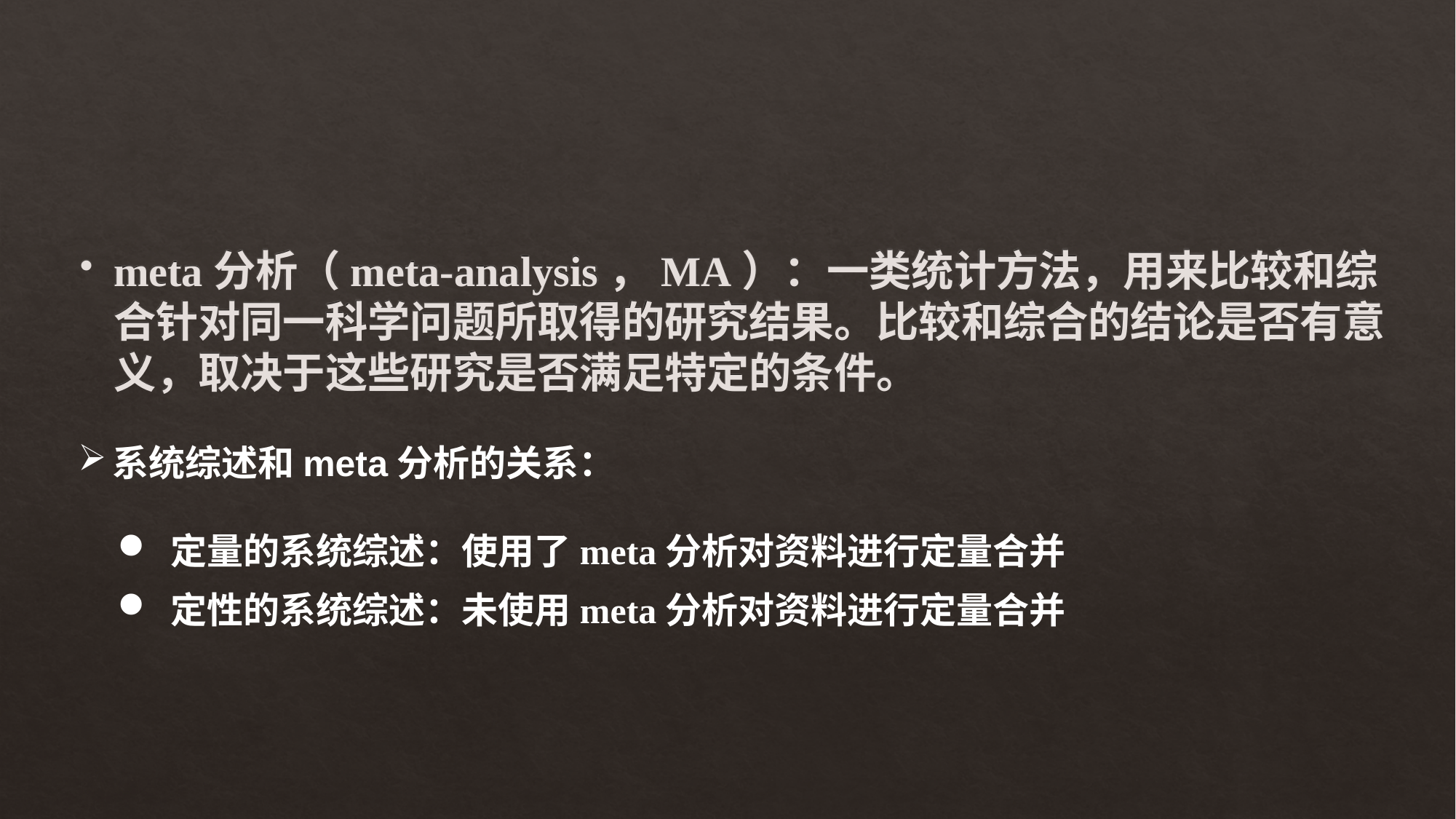

meta分析（meta-analysis，MA）：一类统计方法，用来比较和综合针对同一科学问题所取得的研究结果。比较和综合的结论是否有意义，取决于这些研究是否满足特定的条件。

系统综述和meta分析的关系：
 定量的系统综述：使用了meta分析对资料进行定量合并
 定性的系统综述：未使用meta分析对资料进行定量合并